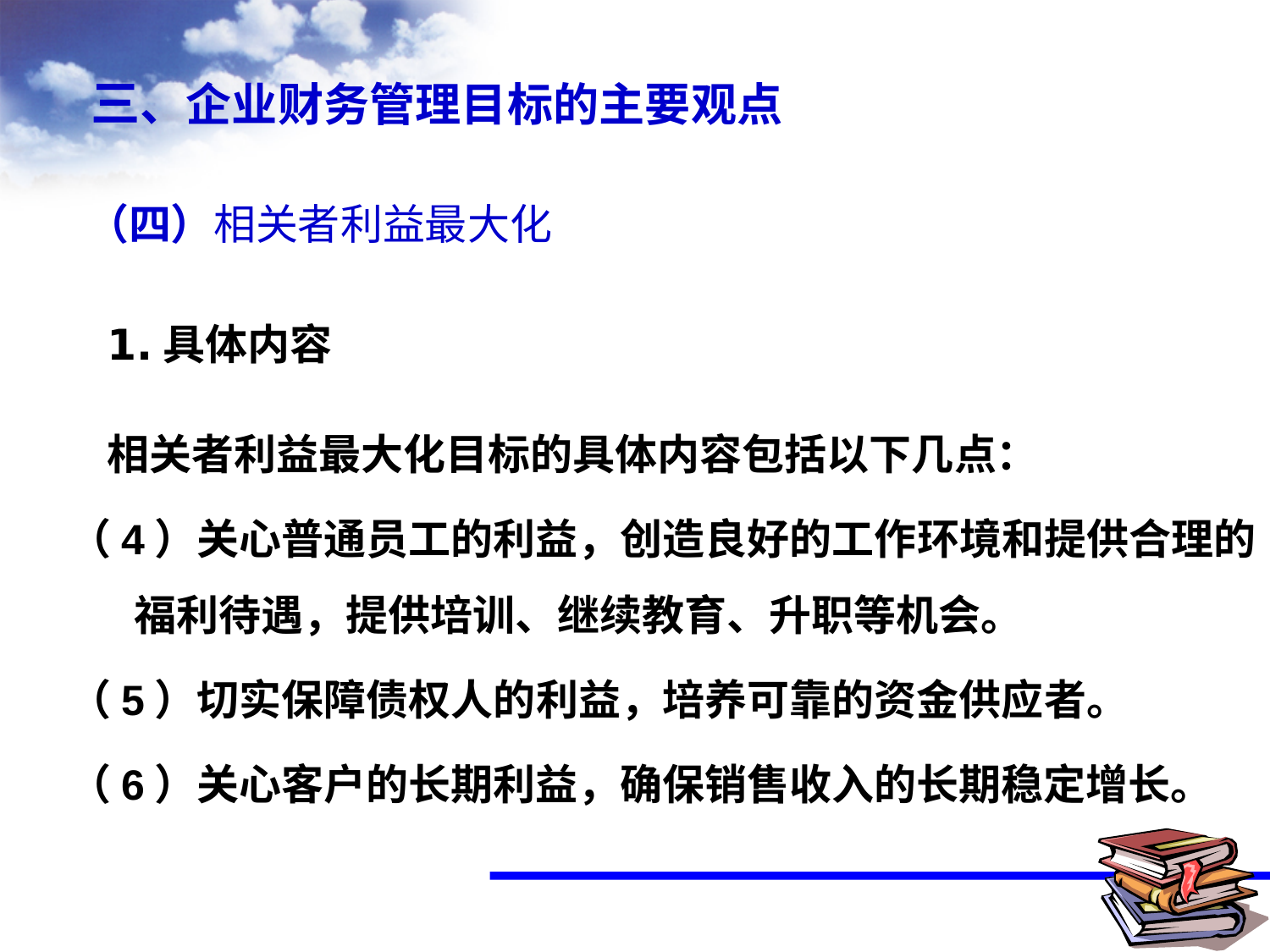

三、企业财务管理目标的主要观点
   （四）相关者利益最大化

   1.具体内容

   相关者利益最大化目标的具体内容包括以下几点：
（4）关心普通员工的利益，创造良好的工作环境和提供合理的福利待遇，提供培训、继续教育、升职等机会。
（5）切实保障债权人的利益，培养可靠的资金供应者。
（6）关心客户的长期利益，确保销售收入的长期稳定增长。